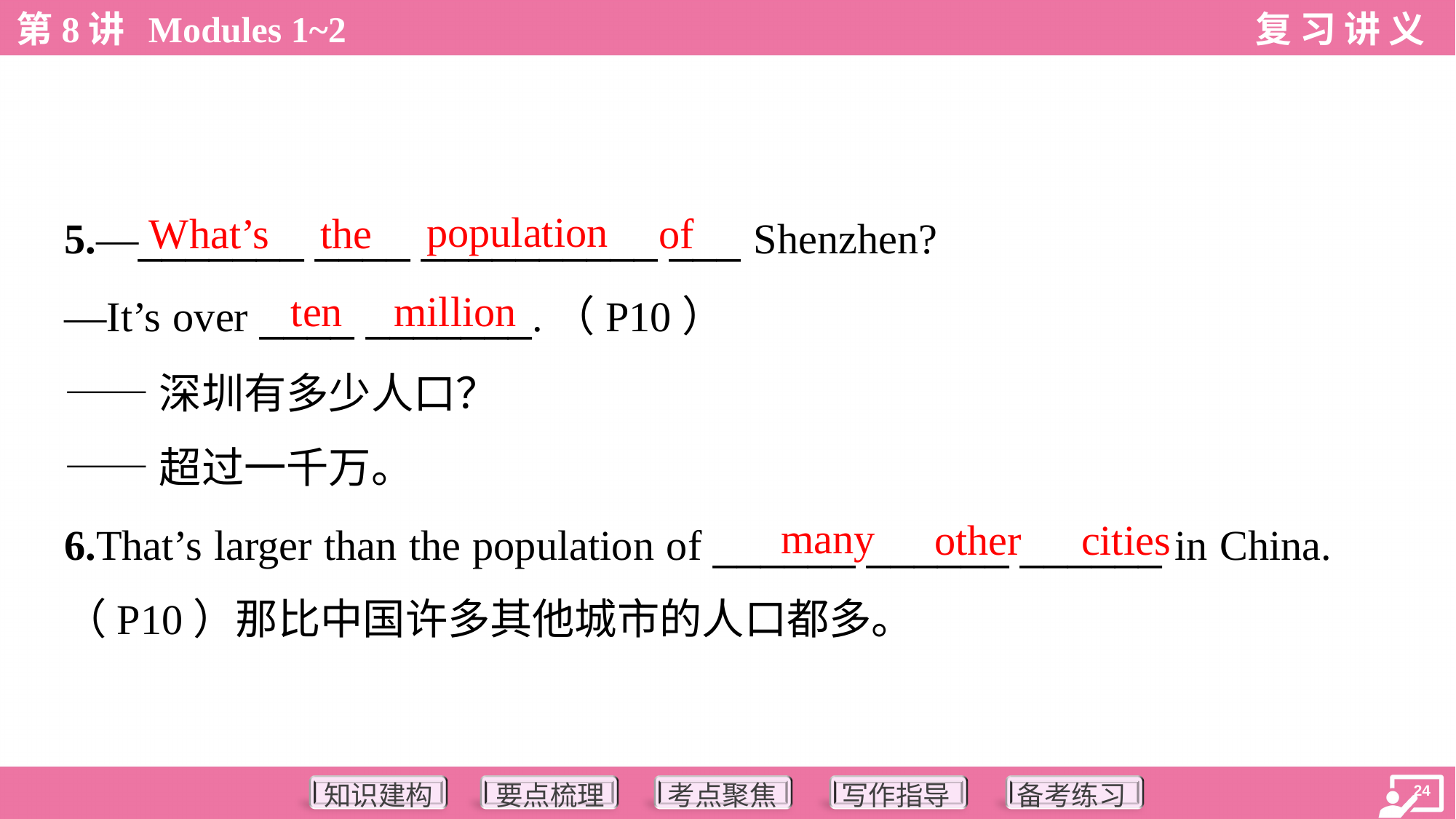

population
What’s
the
of
5.—_______ ____ __________ ___ Shenzhen?
—It’s over ____ _______.（P10）
——深圳有多少人口？
——超过一千万。
ten
million
many
other
cities
6.That’s larger than the population of ______ ______ ______ in China.
（P10）那比中国许多其他城市的人口都多。